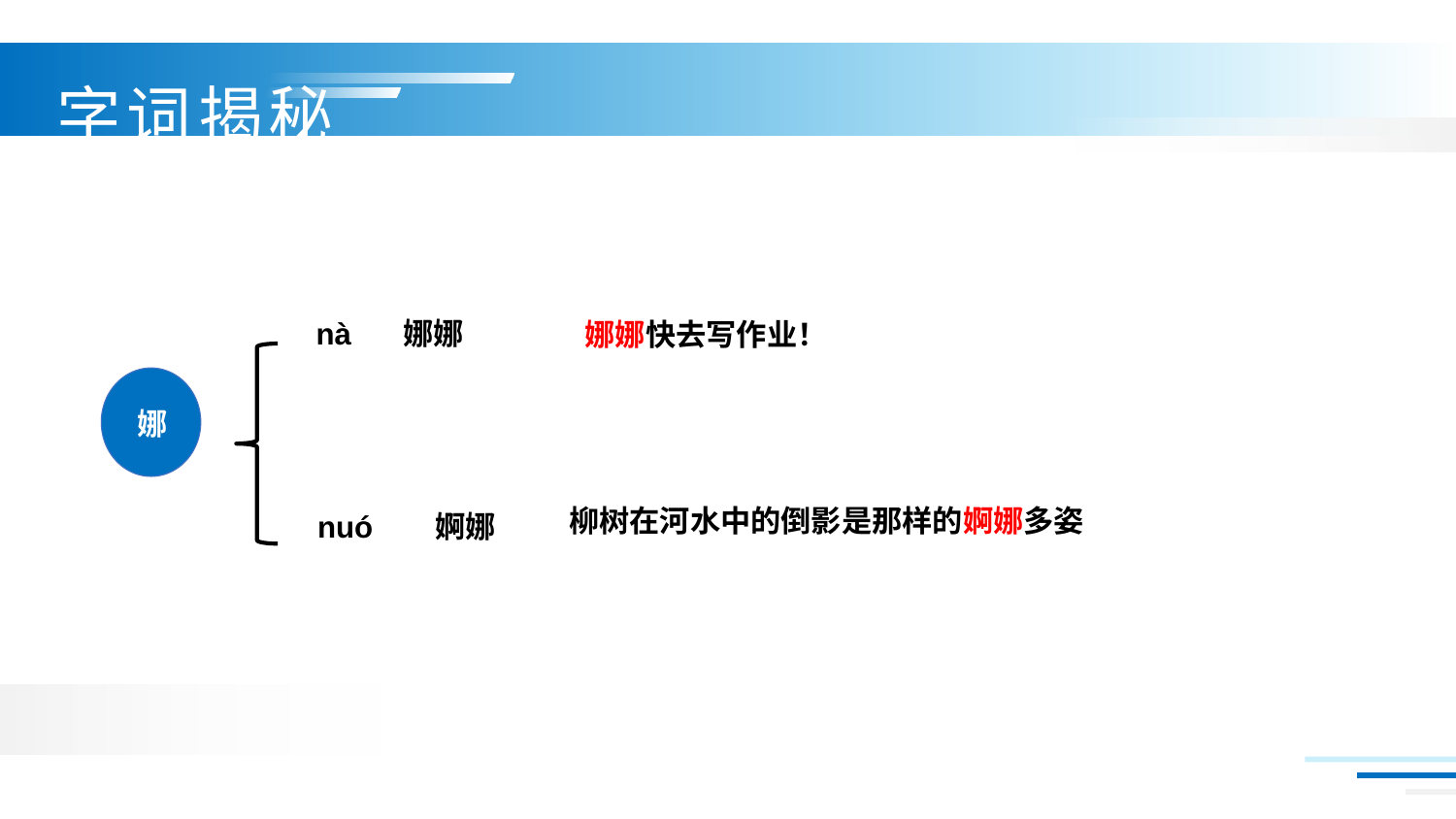

nà
娜娜
娜娜快去写作业！

娜
柳树在河水中的倒影是那样的婀娜多姿
nuó
婀娜